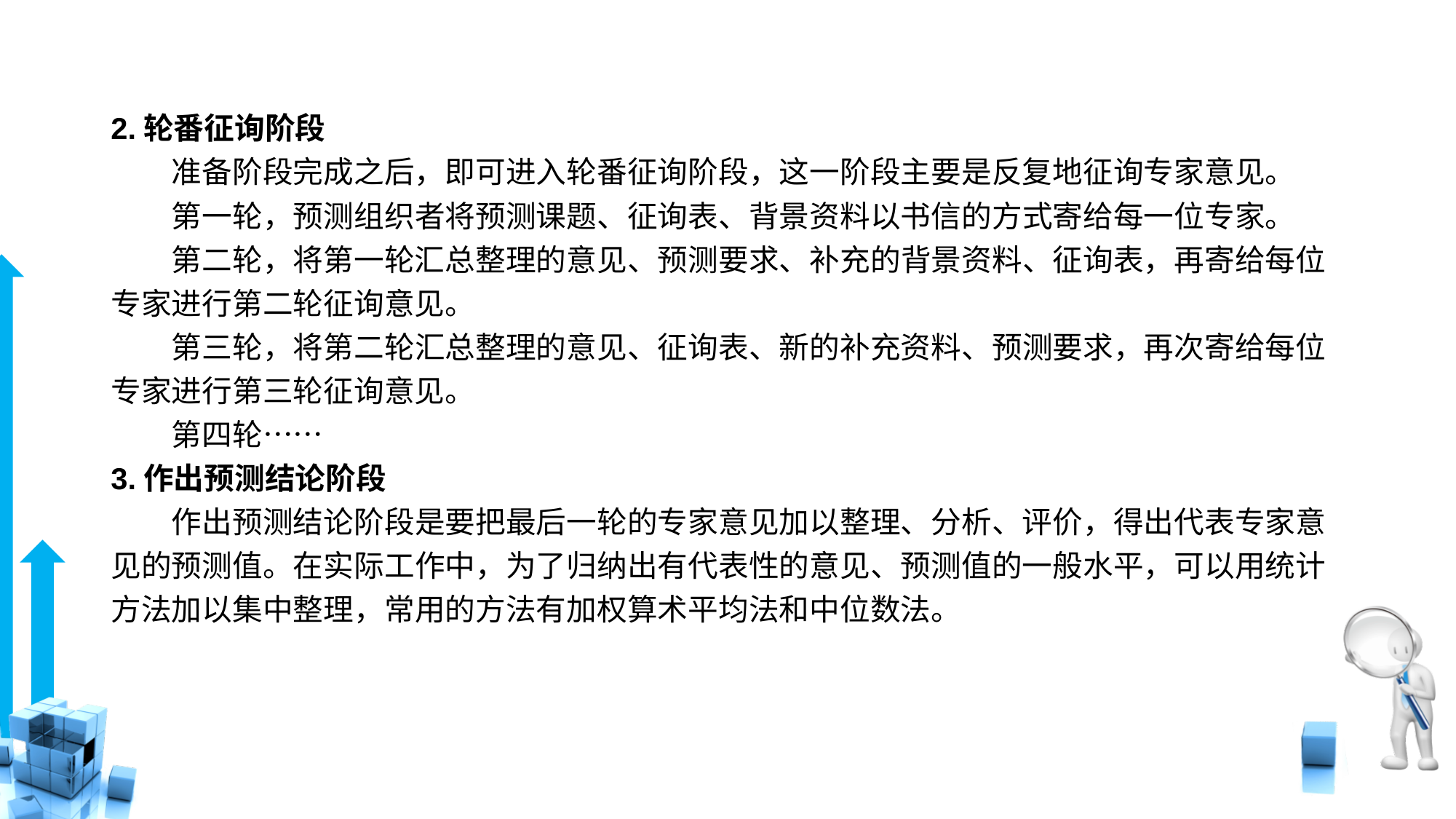

# 2.轮番征询阶段
　　准备阶段完成之后，即可进入轮番征询阶段，这一阶段主要是反复地征询专家意见。
　　第一轮，预测组织者将预测课题、征询表、背景资料以书信的方式寄给每一位专家。
　　第二轮，将第一轮汇总整理的意见、预测要求、补充的背景资料、征询表，再寄给每位专家进行第二轮征询意见。
　　第三轮，将第二轮汇总整理的意见、征询表、新的补充资料、预测要求，再次寄给每位专家进行第三轮征询意见。
　　第四轮……
3.作出预测结论阶段
　　作出预测结论阶段是要把最后一轮的专家意见加以整理、分析、评价，得出代表专家意见的预测值。在实际工作中，为了归纳出有代表性的意见、预测值的一般水平，可以用统计方法加以集中整理，常用的方法有加权算术平均法和中位数法。